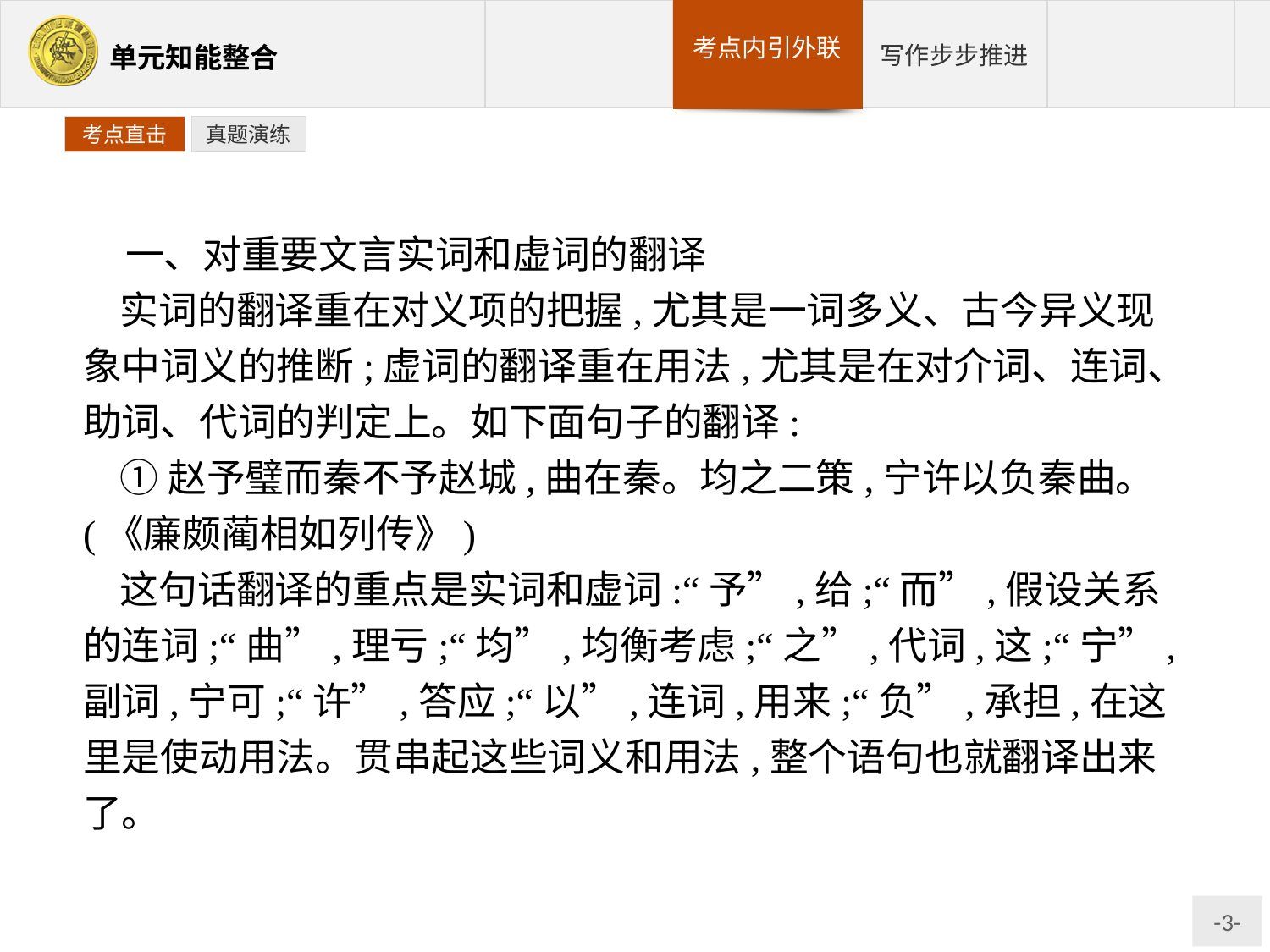

考点直击
真题演练
一、对重要文言实词和虚词的翻译
实词的翻译重在对义项的把握,尤其是一词多义、古今异义现象中词义的推断;虚词的翻译重在用法,尤其是在对介词、连词、助词、代词的判定上。如下面句子的翻译:
①赵予璧而秦不予赵城,曲在秦。均之二策,宁许以负秦曲。(《廉颇蔺相如列传》)
这句话翻译的重点是实词和虚词:“予”,给;“而”,假设关系的连词;“曲”,理亏;“均”,均衡考虑;“之”,代词,这;“宁”,副词,宁可;“许”,答应;“以”,连词,用来;“负”,承担,在这里是使动用法。贯串起这些词义和用法,整个语句也就翻译出来了。